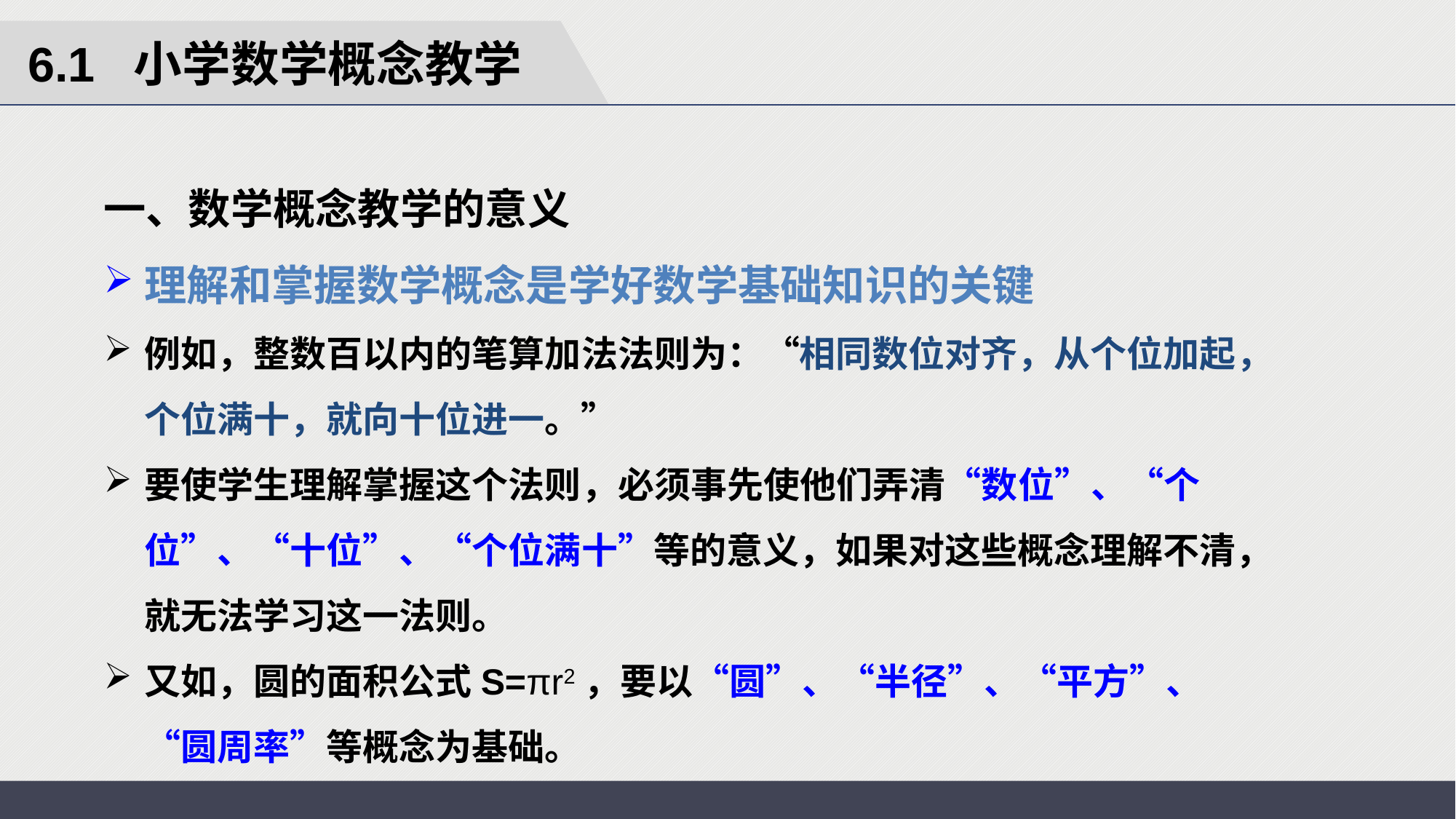

6.1  小学数学概念教学
一、数学概念教学的意义
理解和掌握数学概念是学好数学基础知识的关键
例如，整数百以内的笔算加法法则为：“相同数位对齐，从个位加起，个位满十，就向十位进一。”
要使学生理解掌握这个法则，必须事先使他们弄清“数位”、“个位”、“十位”、“个位满十”等的意义，如果对这些概念理解不清，就无法学习这一法则。
又如，圆的面积公式S=πr2，要以“圆”、“半径”、“平方”、“圆周率”等概念为基础。